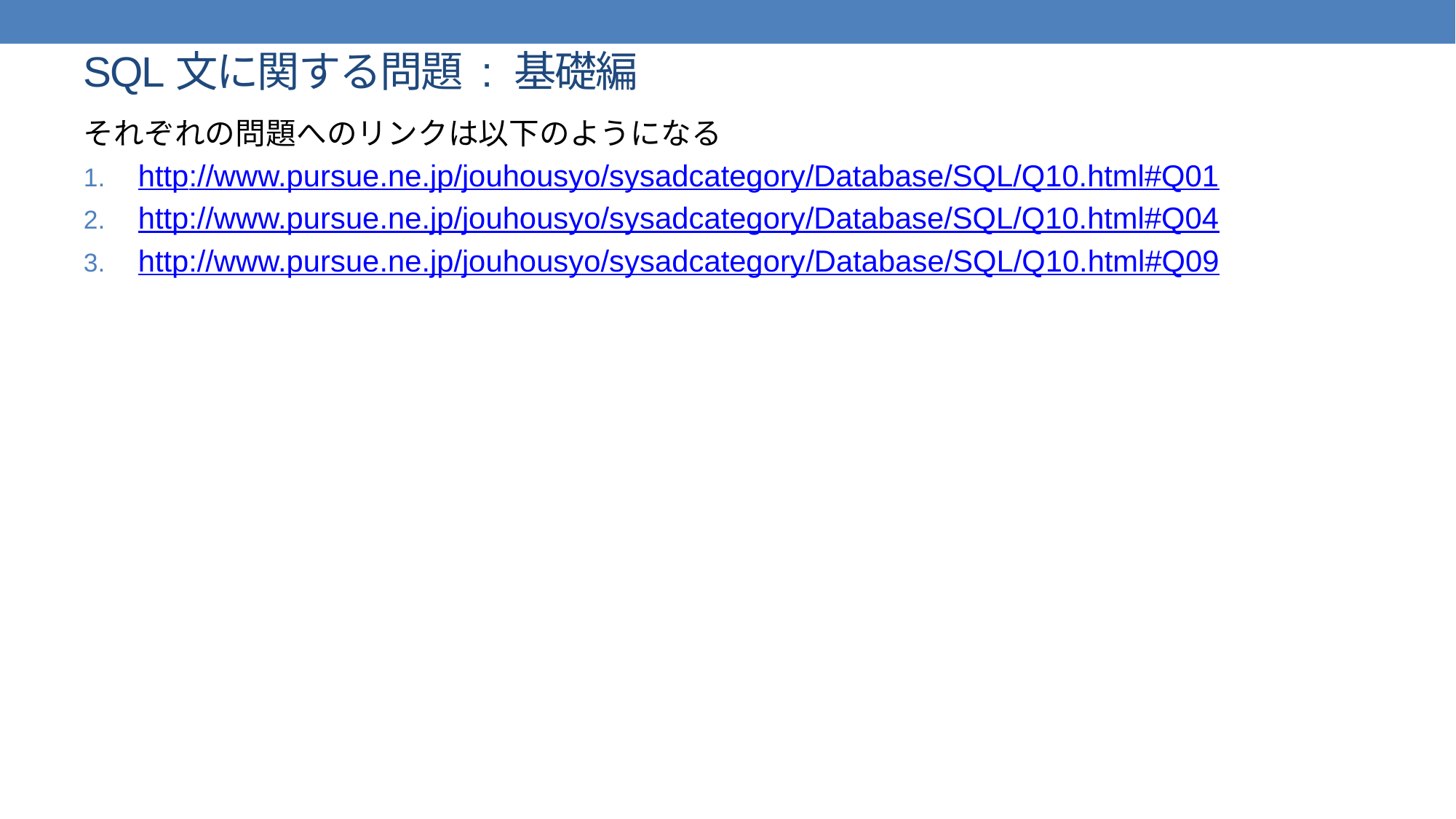

# SQL文に関する問題 : 基礎編
それぞれの問題へのリンクは以下のようになる
http://www.pursue.ne.jp/jouhousyo/sysadcategory/Database/SQL/Q10.html#Q01
http://www.pursue.ne.jp/jouhousyo/sysadcategory/Database/SQL/Q10.html#Q04
http://www.pursue.ne.jp/jouhousyo/sysadcategory/Database/SQL/Q10.html#Q09